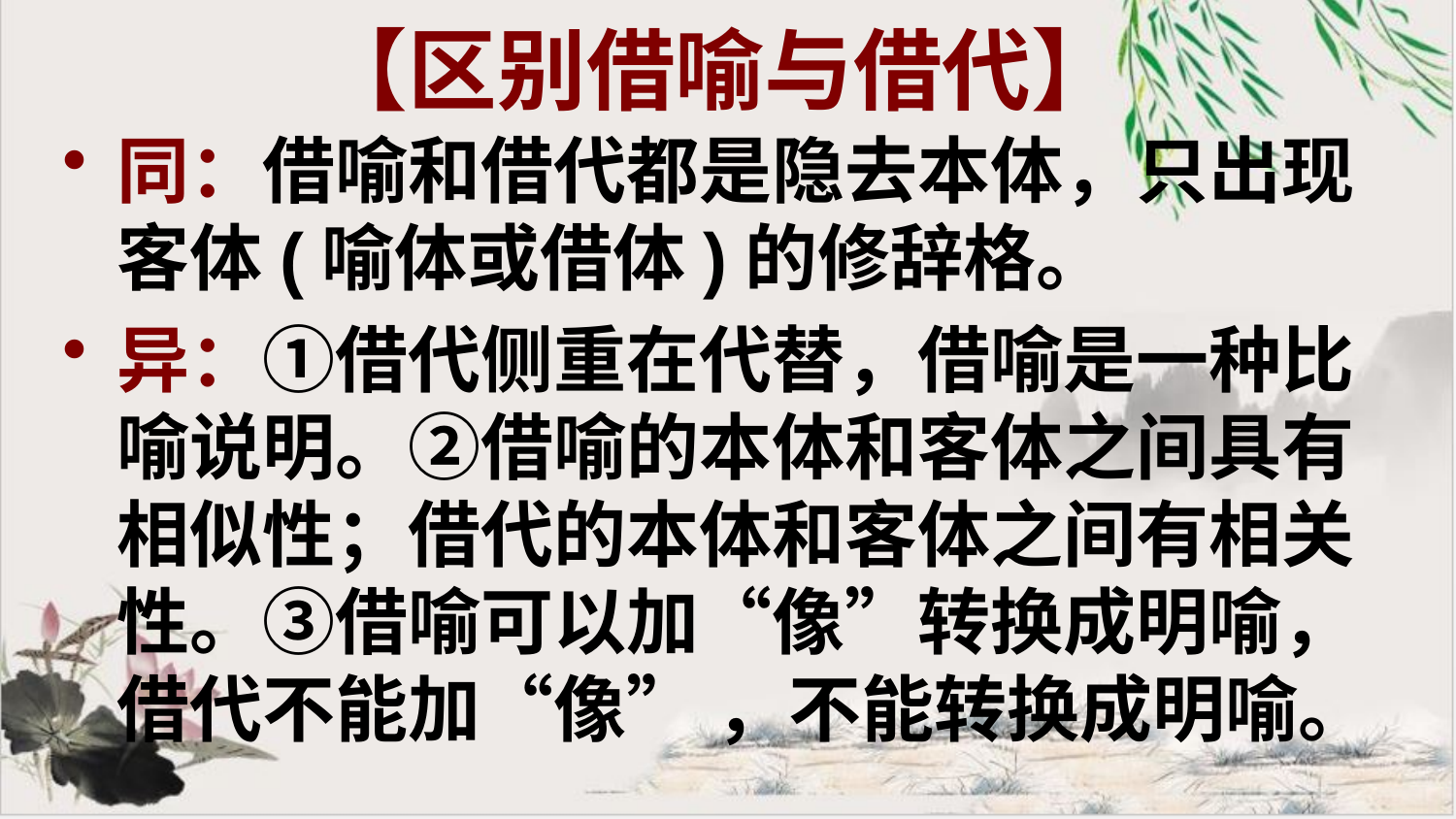

# 【区别借喻与借代】
同：借喻和借代都是隐去本体，只出现客体(喻体或借体)的修辞格。
异：①借代侧重在代替，借喻是一种比喻说明。②借喻的本体和客体之间具有相似性；借代的本体和客体之间有相关性。③借喻可以加“像”转换成明喻，借代不能加“像” ，不能转换成明喻。